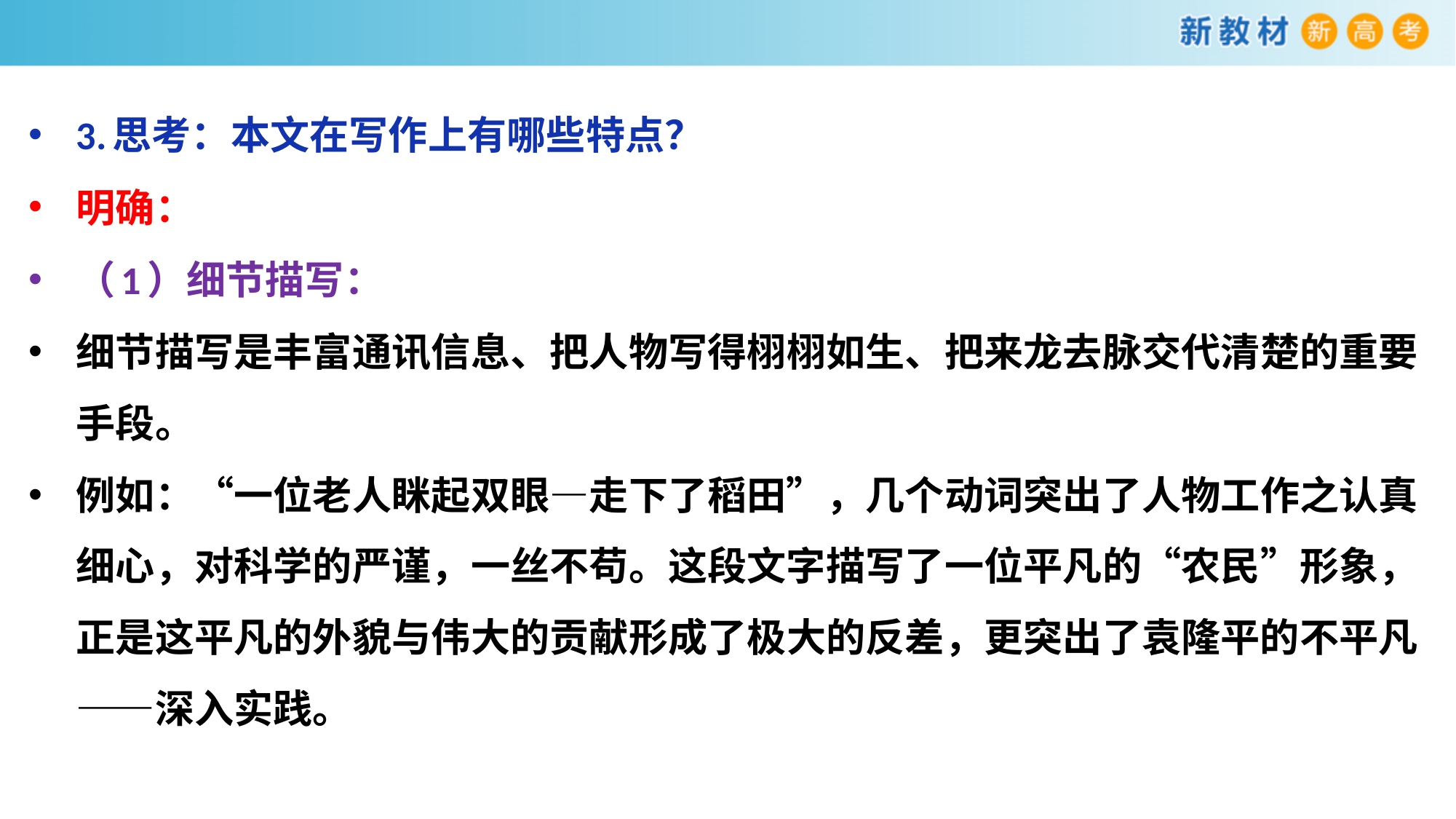

3.思考：本文在写作上有哪些特点？
明确：
（1）细节描写：
细节描写是丰富通讯信息、把人物写得栩栩如生、把来龙去脉交代清楚的重要手段。
例如：“一位老人眯起双眼—走下了稻田”，几个动词突出了人物工作之认真细心，对科学的严谨，一丝不苟。这段文字描写了一位平凡的“农民”形象，正是这平凡的外貌与伟大的贡献形成了极大的反差，更突出了袁隆平的不平凡——深入实践。